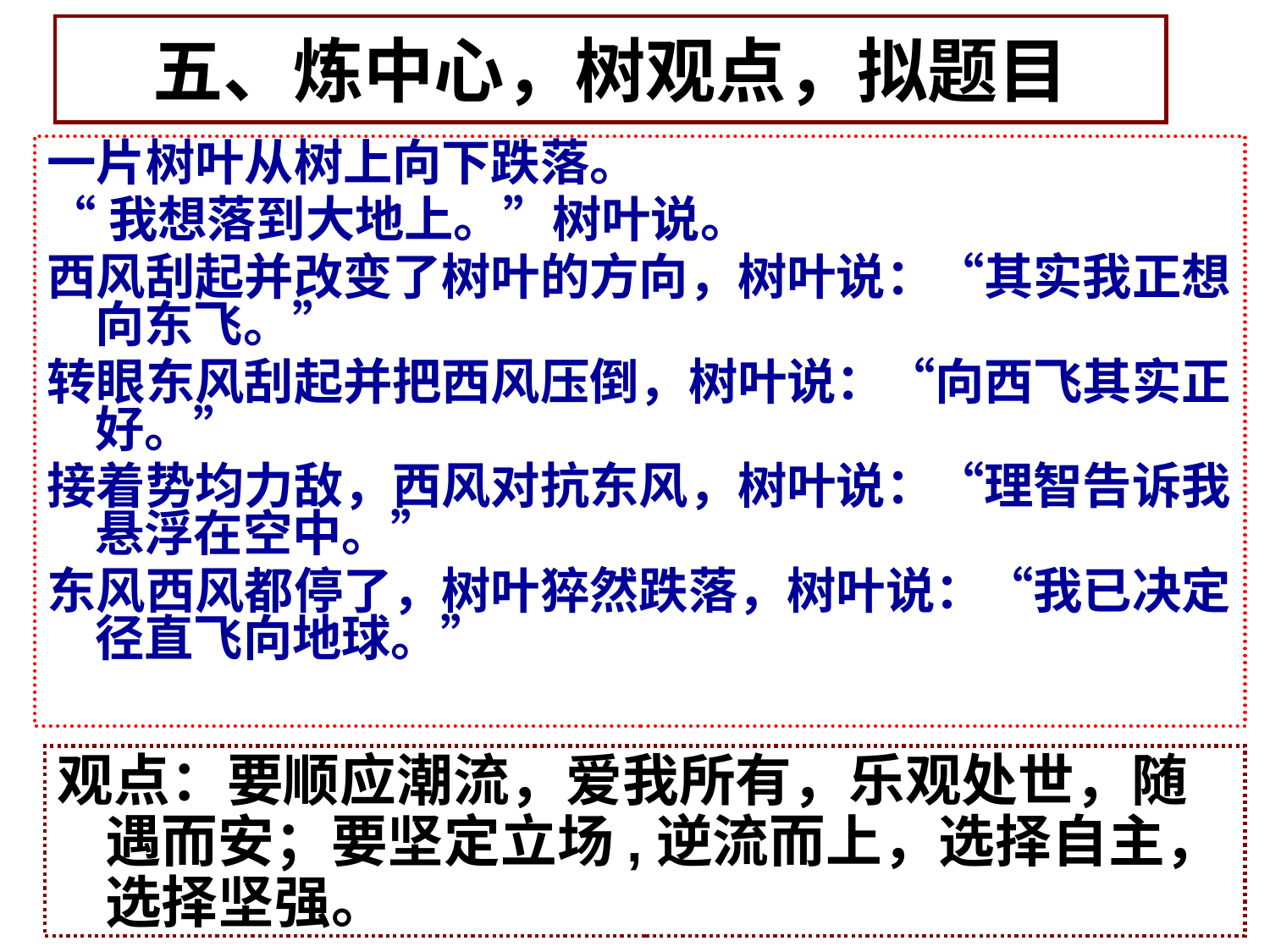

# 五、炼中心，树观点，拟题目
一片树叶从树上向下跌落。
“我想落到大地上。”树叶说。
西风刮起并改变了树叶的方向，树叶说：“其实我正想向东飞。”
转眼东风刮起并把西风压倒，树叶说：“向西飞其实正好。”
接着势均力敌，西风对抗东风，树叶说：“理智告诉我悬浮在空中。”
东风西风都停了，树叶猝然跌落，树叶说：“我已决定径直飞向地球。”

观点：要顺应潮流，爱我所有，乐观处世，随遇而安；要坚定立场,逆流而上，选择自主，选择坚强。